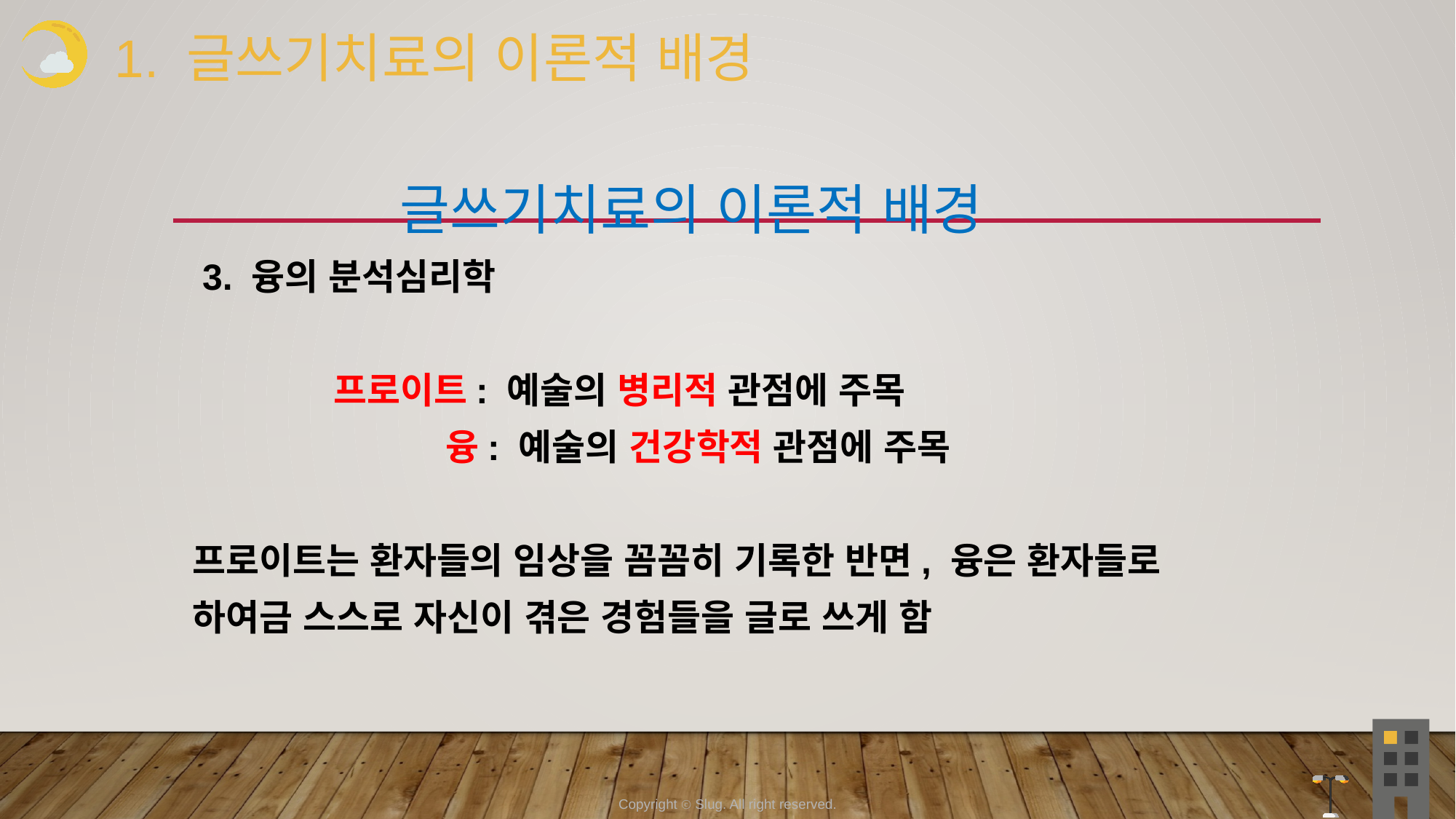

1. 글쓰기치료의 이론적 배경

                글쓰기치료의 이론적 배경
 3. 융의 분석심리학

             프로이트: 예술의 병리적 관점에 주목
                        융: 예술의 건강학적 관점에 주목

프로이트는 환자들의 임상을 꼼꼼히 기록한 반면, 융은 환자들로 하여금 스스로 자신이 겪은 경험들을 글로 쓰게 함

Copyright ⓒ Slug. All right reserved.